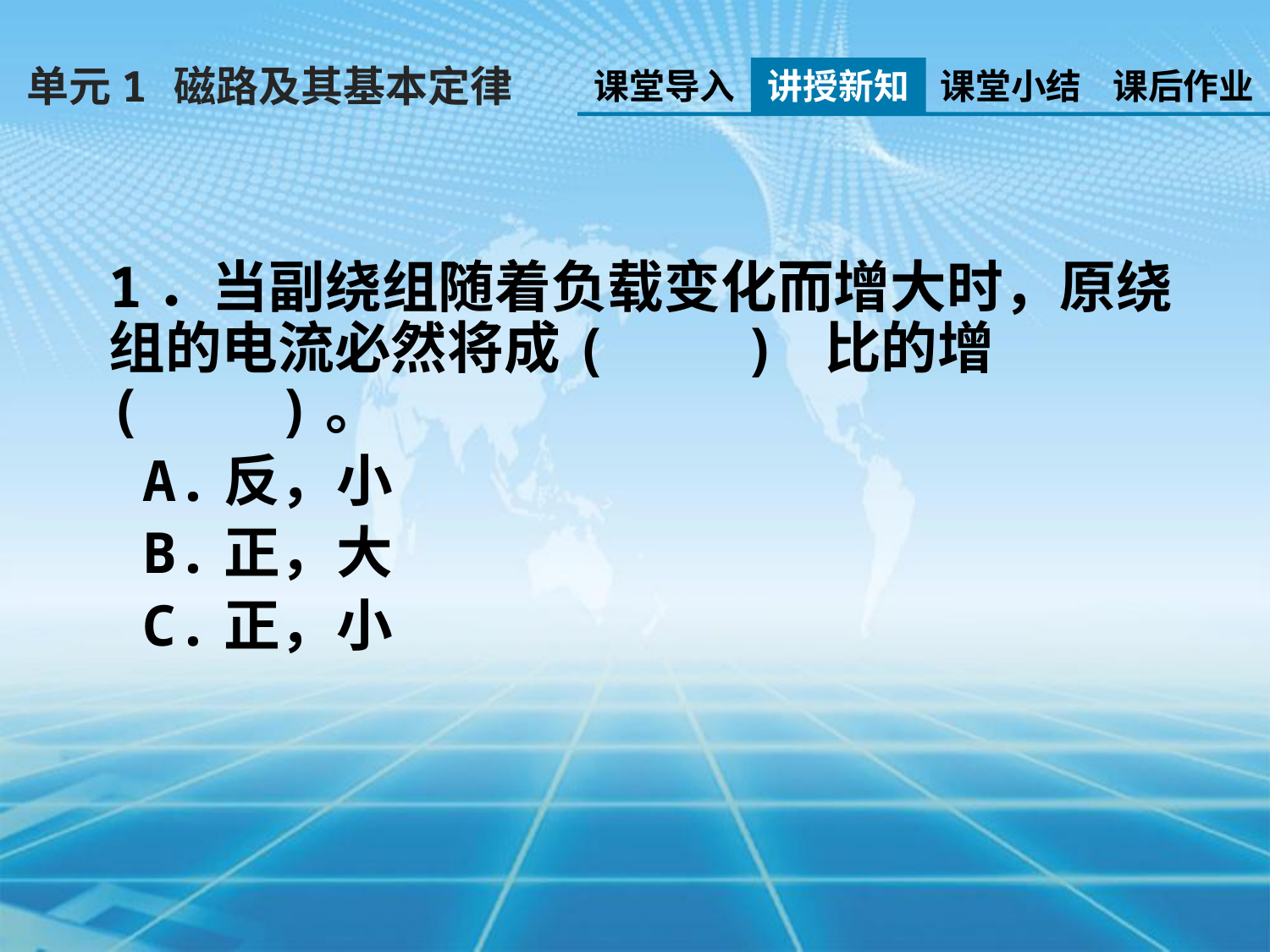

单元1 磁路及其基本定律
课堂导入
讲授新知
课堂小结
课后作业
1．当副绕组随着负载变化而增大时，原绕组的电流必然将成(    ) 比的增(    )。
 A.反，小
 B.正，大
 C.正，小